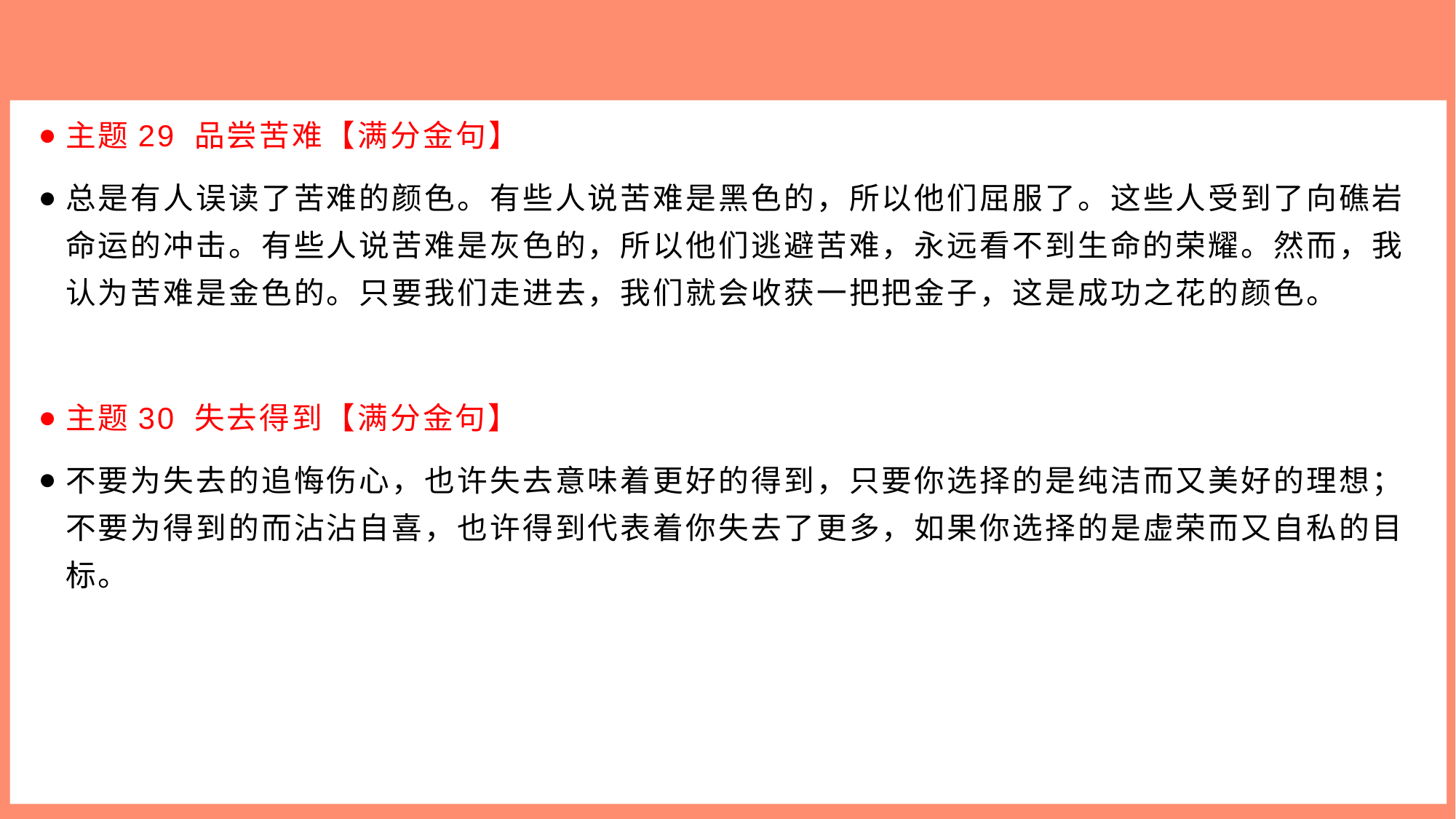

主题29 品尝苦难【满分金句】
总是有人误读了苦难的颜色。有些人说苦难是黑色的，所以他们屈服了。这些人受到了向礁岩命运的冲击。有些人说苦难是灰色的，所以他们逃避苦难，永远看不到生命的荣耀。然而，我认为苦难是金色的。只要我们走进去，我们就会收获一把把金子，这是成功之花的颜色。

主题30 失去得到【满分金句】
不要为失去的追悔伤心，也许失去意味着更好的得到，只要你选择的是纯洁而又美好的理想；不要为得到的而沾沾自喜，也许得到代表着你失去了更多，如果你选择的是虚荣而又自私的目标。